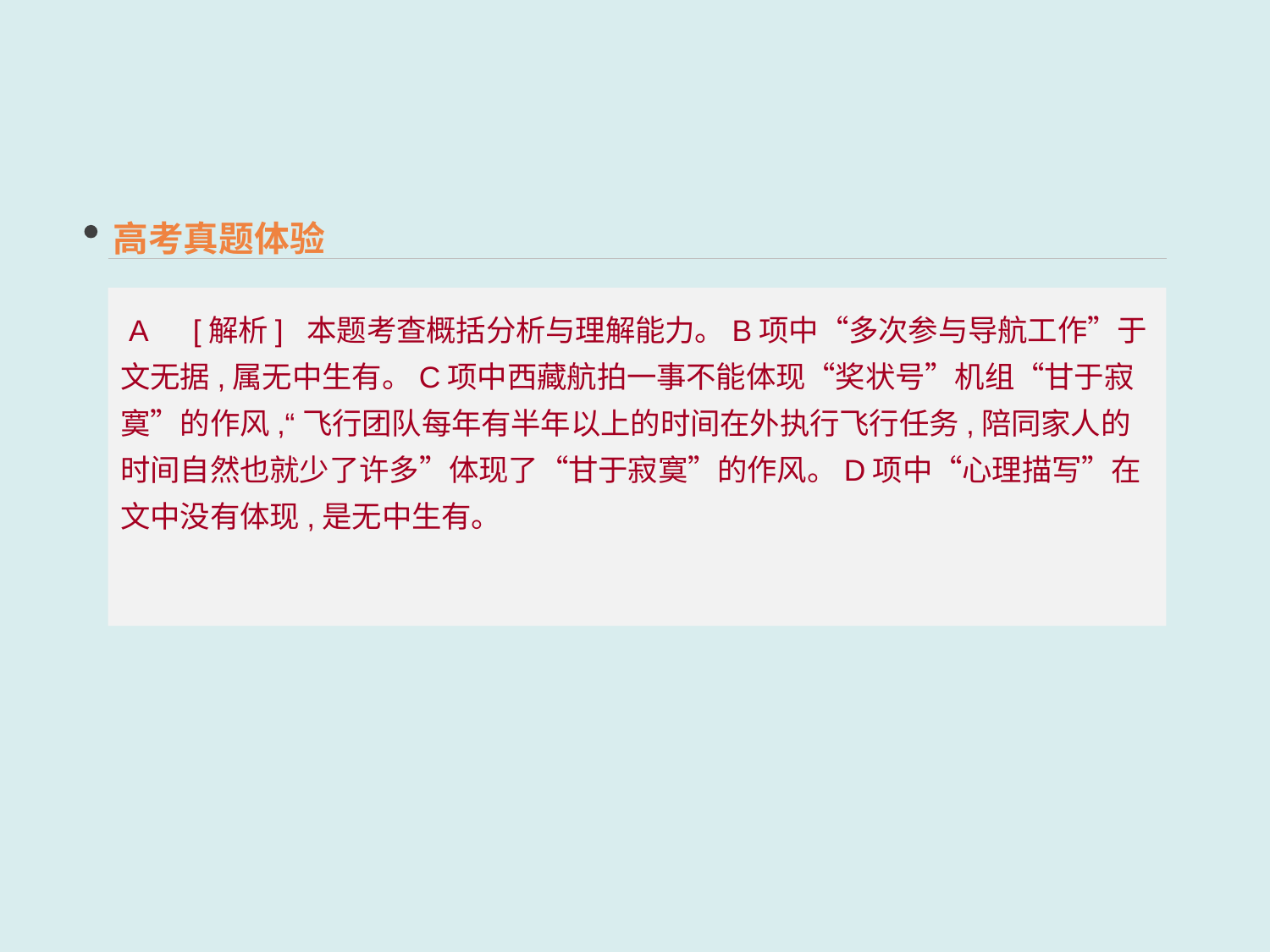

高考真题体验

 A　[解析]  本题考查概括分析与理解能力。B项中“多次参与导航工作”于文无据,属无中生有。C项中西藏航拍一事不能体现“奖状号”机组“甘于寂寞”的作风,“飞行团队每年有半年以上的时间在外执行飞行任务,陪同家人的时间自然也就少了许多”体现了“甘于寂寞”的作风。D项中“心理描写”在文中没有体现,是无中生有。